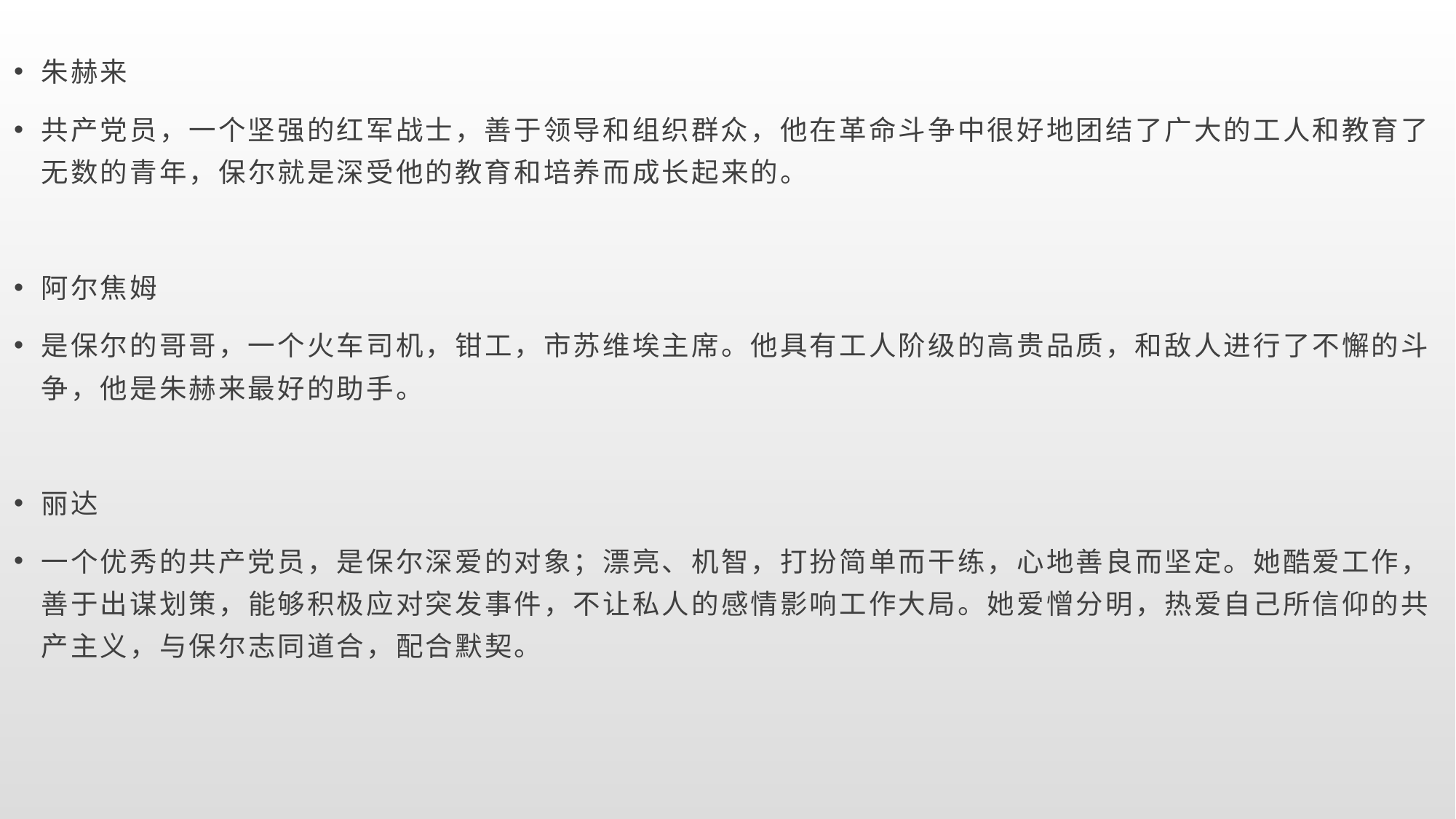

朱赫来
共产党员，一个坚强的红军战士，善于领导和组织群众，他在革命斗争中很好地团结了广大的工人和教育了无数的青年，保尔就是深受他的教育和培养而成长起来的。

阿尔焦姆
是保尔的哥哥，一个火车司机，钳工，市苏维埃主席。他具有工人阶级的高贵品质，和敌人进行了不懈的斗争，他是朱赫来最好的助手。

丽达
一个优秀的共产党员，是保尔深爱的对象；漂亮、机智，打扮简单而干练，心地善良而坚定。她酷爱工作，善于出谋划策，能够积极应对突发事件，不让私人的感情影响工作大局。她爱憎分明，热爱自己所信仰的共产主义，与保尔志同道合，配合默契。